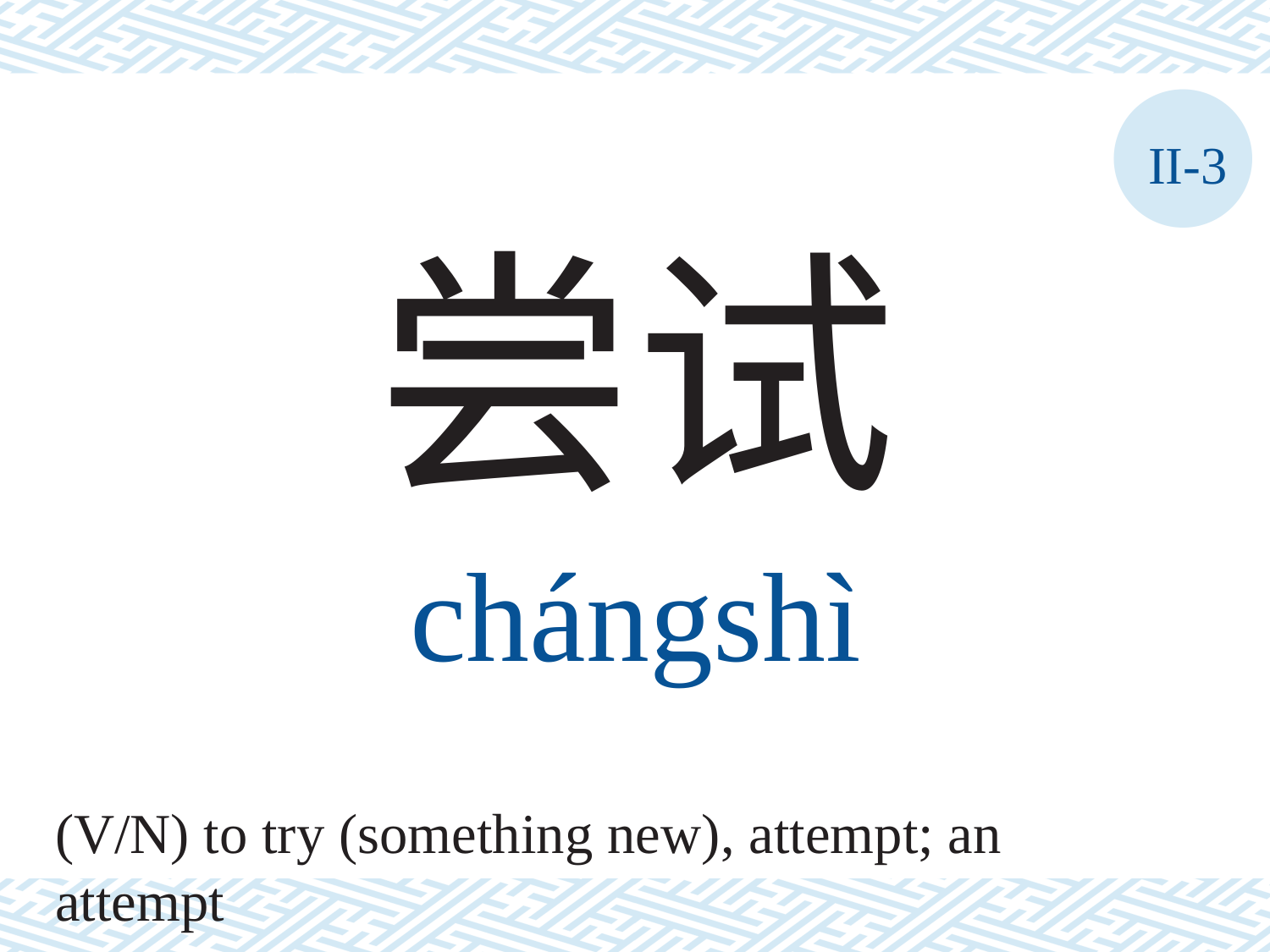

II-3
尝试
chángshì
(V/N) to try (something new), attempt; an attempt